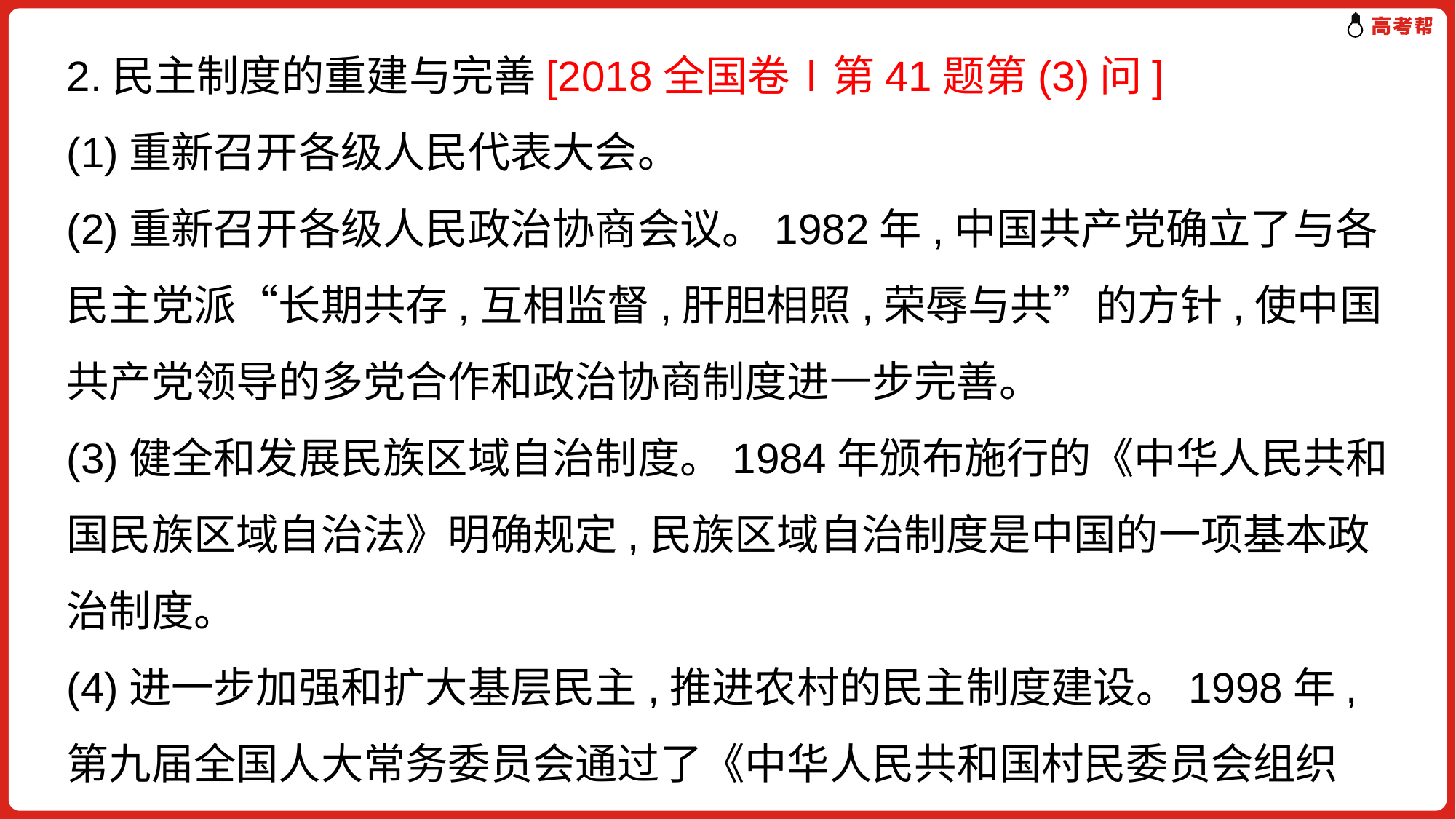

2.民主制度的重建与完善[2018全国卷Ⅰ第41题第(3)问]
(1)重新召开各级人民代表大会。
(2)重新召开各级人民政治协商会议。1982年,中国共产党确立了与各民主党派“长期共存,互相监督,肝胆相照,荣辱与共”的方针,使中国共产党领导的多党合作和政治协商制度进一步完善。
(3)健全和发展民族区域自治制度。1984年颁布施行的《中华人民共和国民族区域自治法》明确规定,民族区域自治制度是中国的一项基本政治制度。
(4)进一步加强和扩大基层民主,推进农村的民主制度建设。1998年,第九届全国人大常务委员会通过了《中华人民共和国村民委员会组织法》。